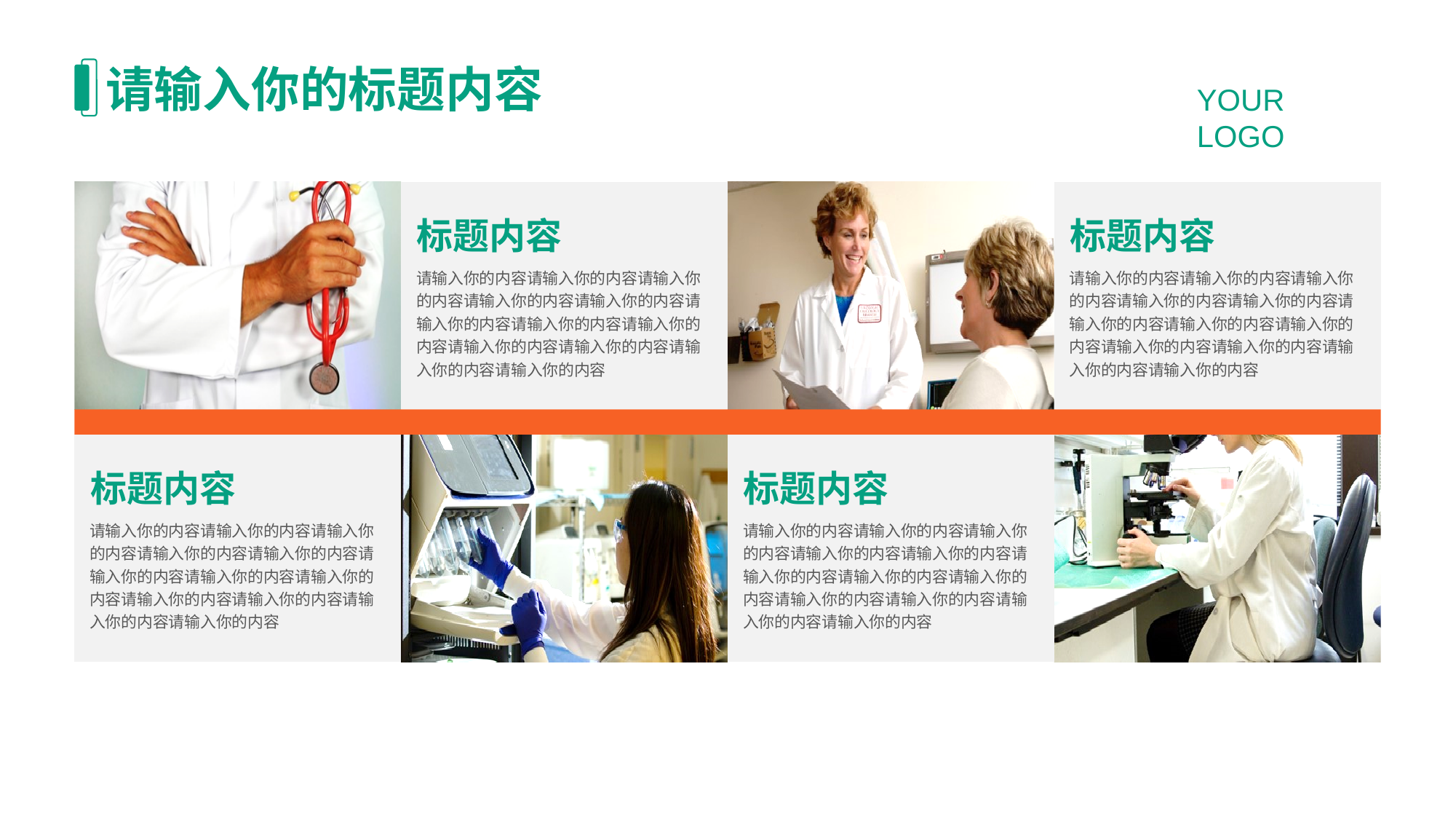

请输入你的标题内容

标题内容
请输入你的内容请输入你的内容请输入你的内容请输入你的内容请输入你的内容请输入你的内容请输入你的内容请输入你的内容请输入你的内容请输入你的内容请输入你的内容请输入你的内容

标题内容
请输入你的内容请输入你的内容请输入你的内容请输入你的内容请输入你的内容请输入你的内容请输入你的内容请输入你的内容请输入你的内容请输入你的内容请输入你的内容请输入你的内容

标题内容
请输入你的内容请输入你的内容请输入你的内容请输入你的内容请输入你的内容请输入你的内容请输入你的内容请输入你的内容请输入你的内容请输入你的内容请输入你的内容请输入你的内容

标题内容
请输入你的内容请输入你的内容请输入你的内容请输入你的内容请输入你的内容请输入你的内容请输入你的内容请输入你的内容请输入你的内容请输入你的内容请输入你的内容请输入你的内容